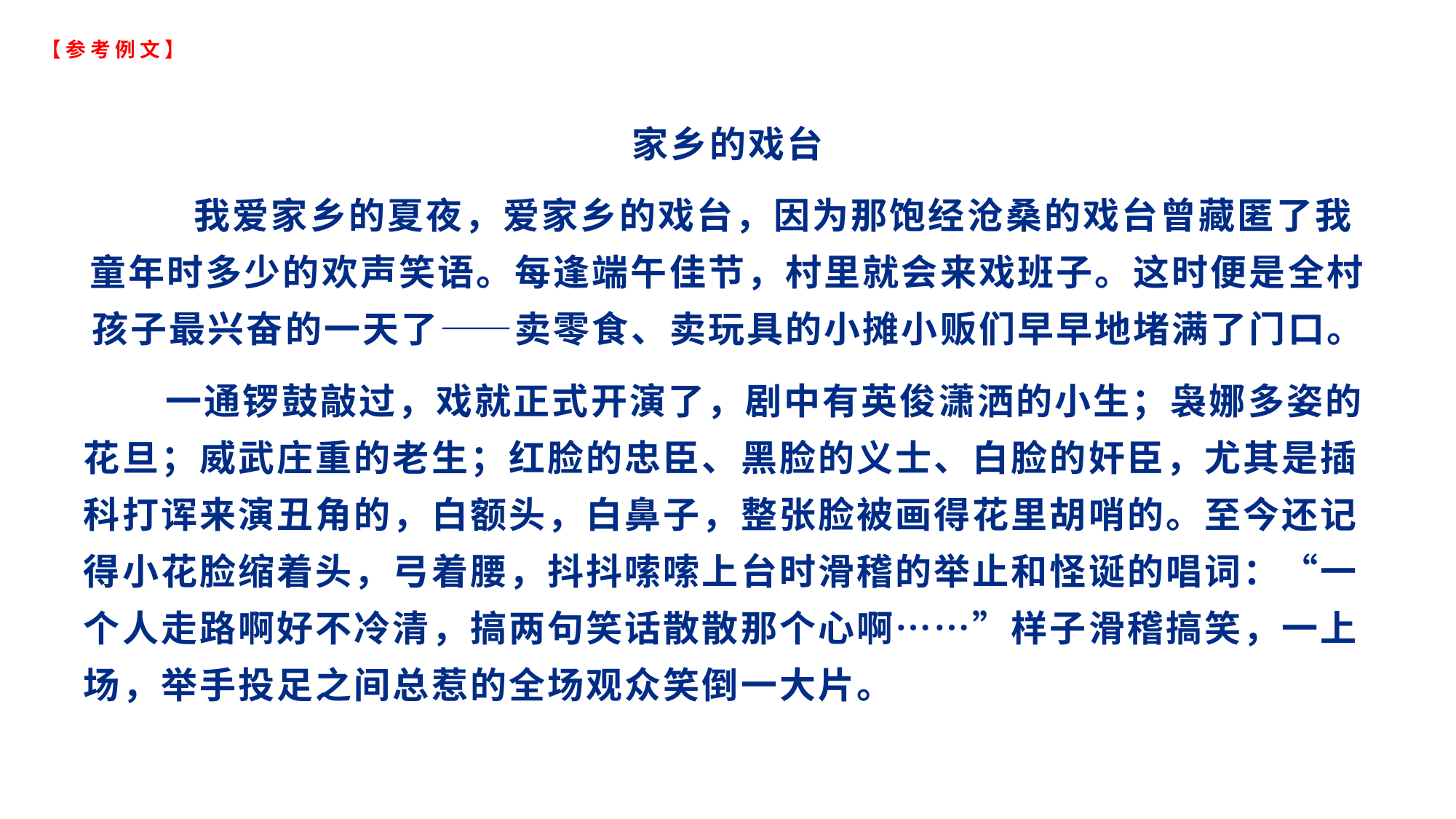

# 【参考例文】
家乡的戏台
        我爱家乡的夏夜，爱家乡的戏台，因为那饱经沧桑的戏台曾藏匿了我童年时多少的欢声笑语。每逢端午佳节，村里就会来戏班子。这时便是全村孩子最兴奋的一天了——卖零食、卖玩具的小摊小贩们早早地堵满了门口。
       一通锣鼓敲过，戏就正式开演了，剧中有英俊潇洒的小生；袅娜多姿的花旦；威武庄重的老生；红脸的忠臣、黑脸的义士、白脸的奸臣，尤其是插科打诨来演丑角的，白额头，白鼻子，整张脸被画得花里胡哨的。至今还记得小花脸缩着头，弓着腰，抖抖嗦嗦上台时滑稽的举止和怪诞的唱词：“一个人走路啊好不冷清，搞两句笑话散散那个心啊……”样子滑稽搞笑，一上场，举手投足之间总惹的全场观众笑倒一大片。